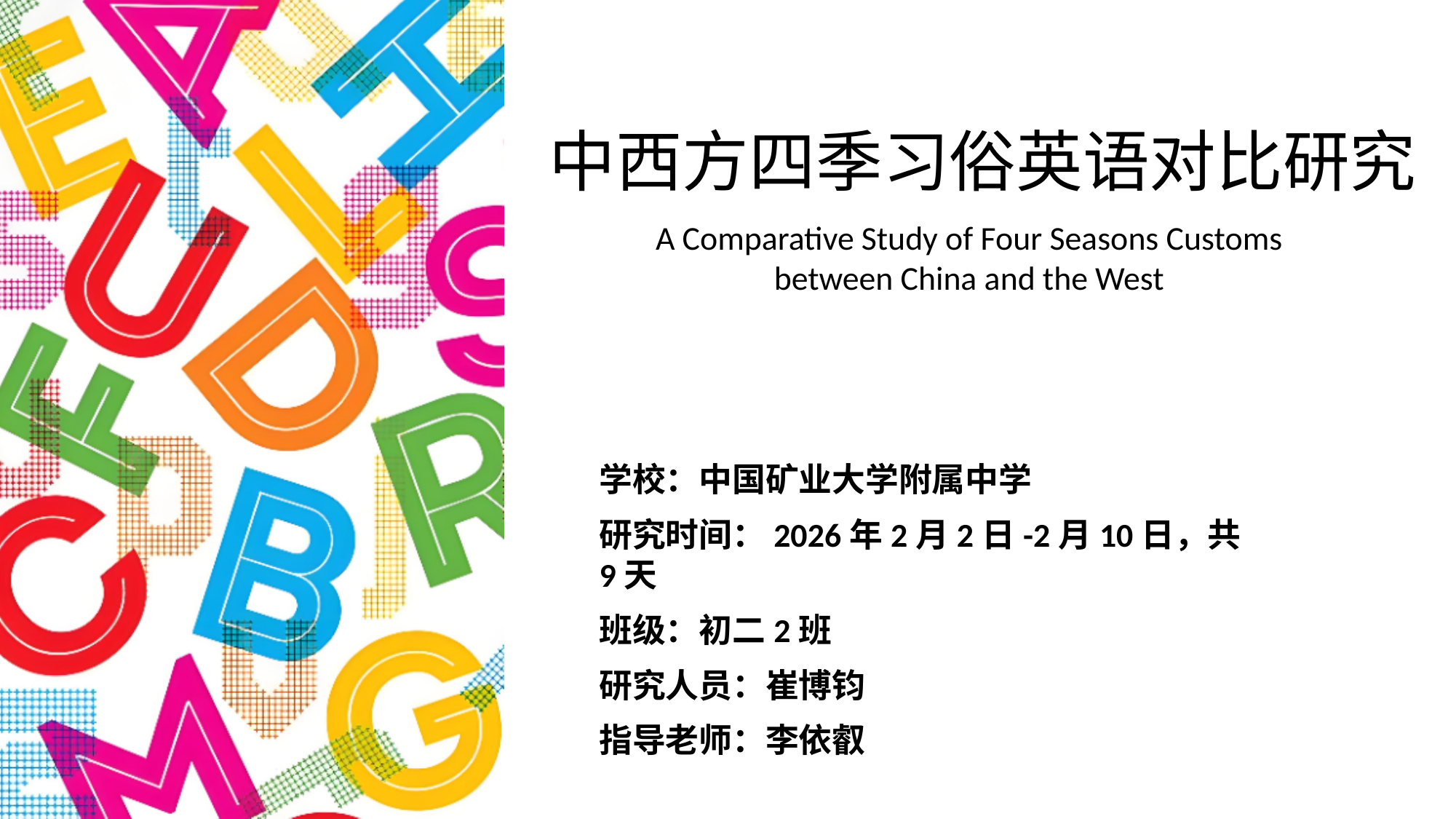

中西方四季习俗英语对比研究
A Comparative Study of Four Seasons Customs between China and the West
学校：中国矿业大学附属中学
研究时间：2026年2月2日-2月10日，共9天
班级：初二2班
研究人员：崔博钧
指导老师：李依叡